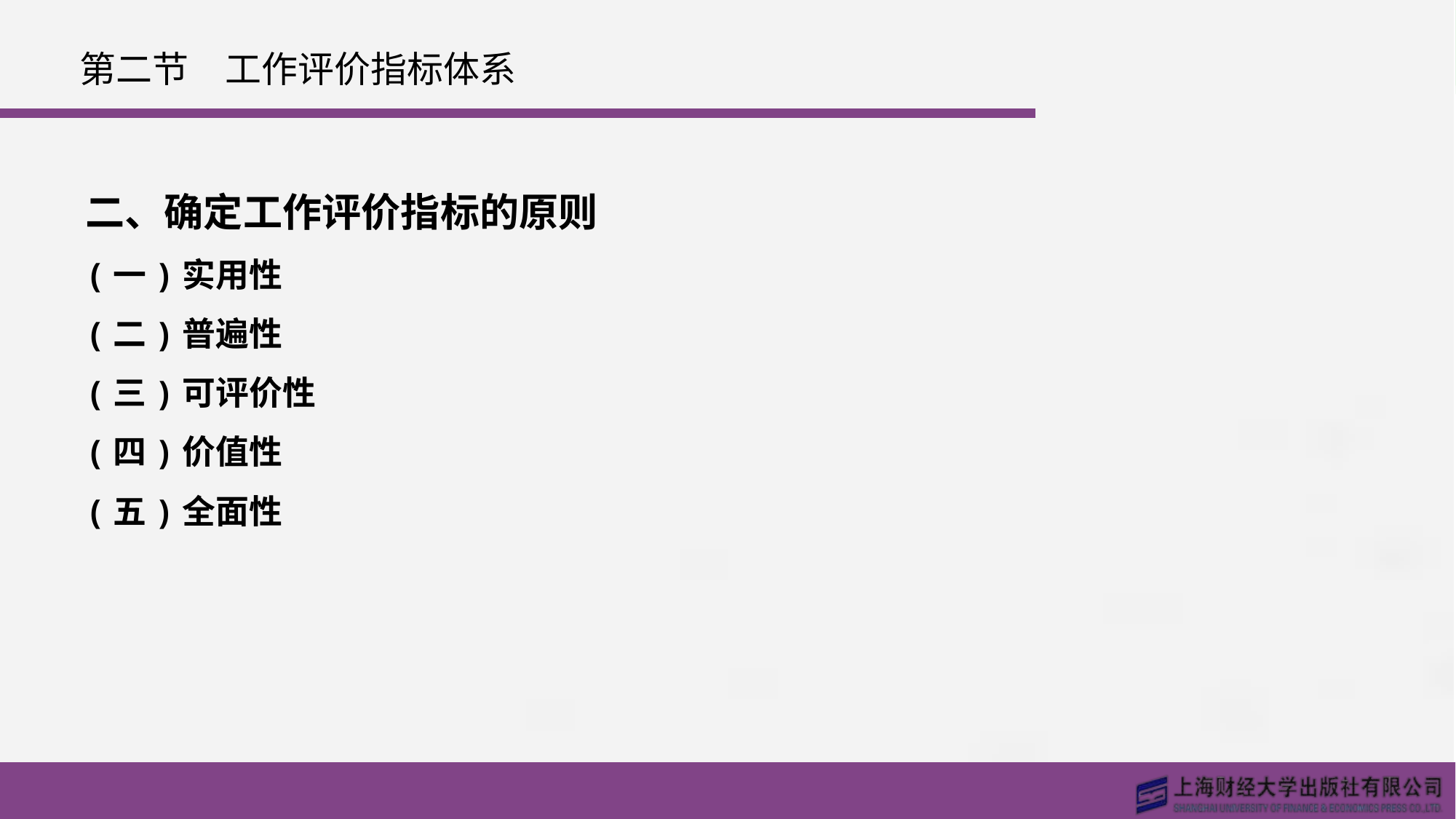

# 第二节　工作评价指标体系
二、确定工作评价指标的原则
(一)实用性
(二)普遍性
(三)可评价性
(四)价值性
(五)全面性